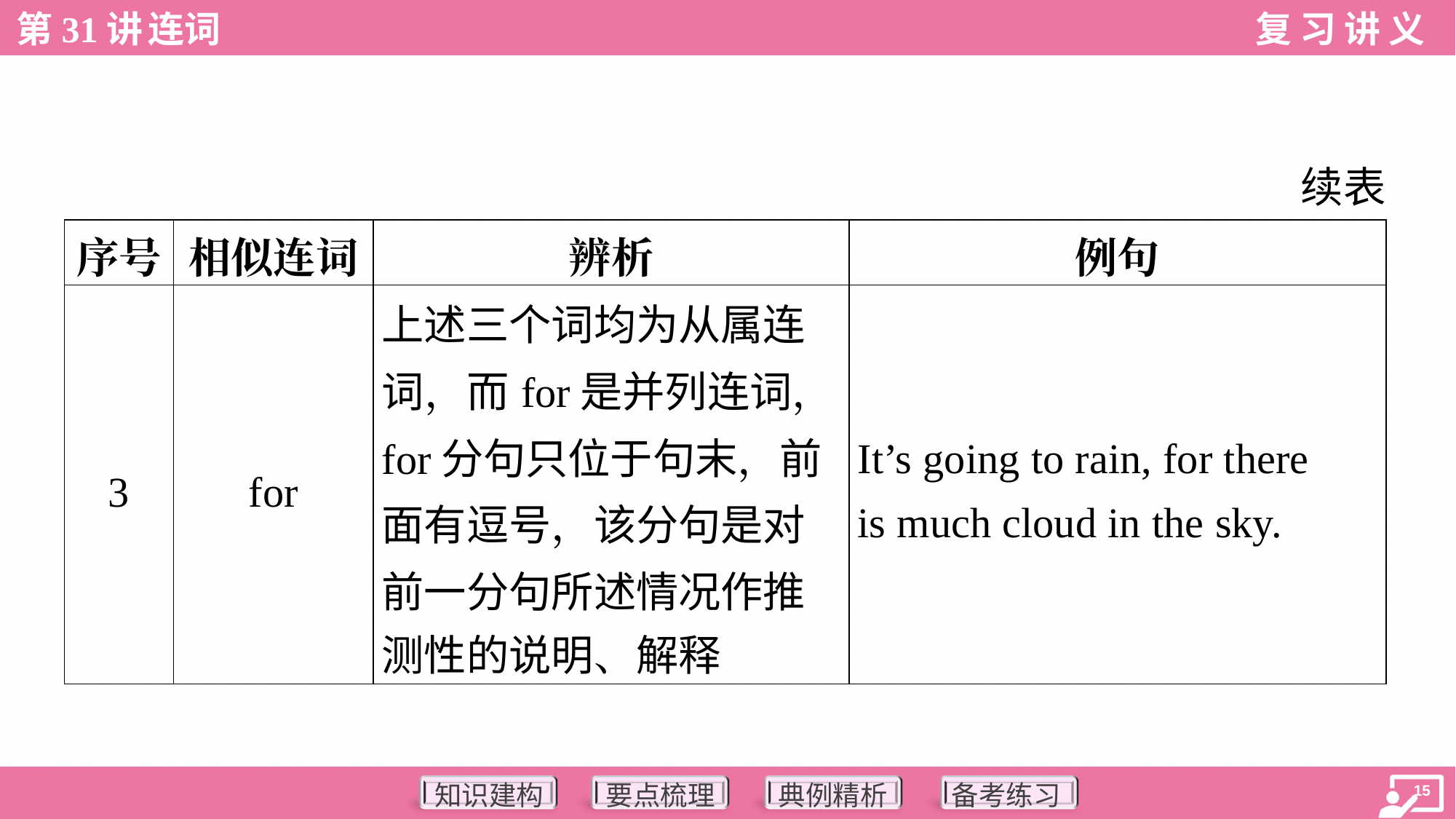

续表
| 序号 | 相似连词 | 辨析 | 例句 |
| --- | --- | --- | --- |
| 3 | for | 上述三个词均为从属连 词，而for是并列连词， for分句只位于句末，前 面有逗号，该分句是对 前一分句所述情况作推 测性的说明、解释 | It’s going to rain, for there is much cloud in the sky. |